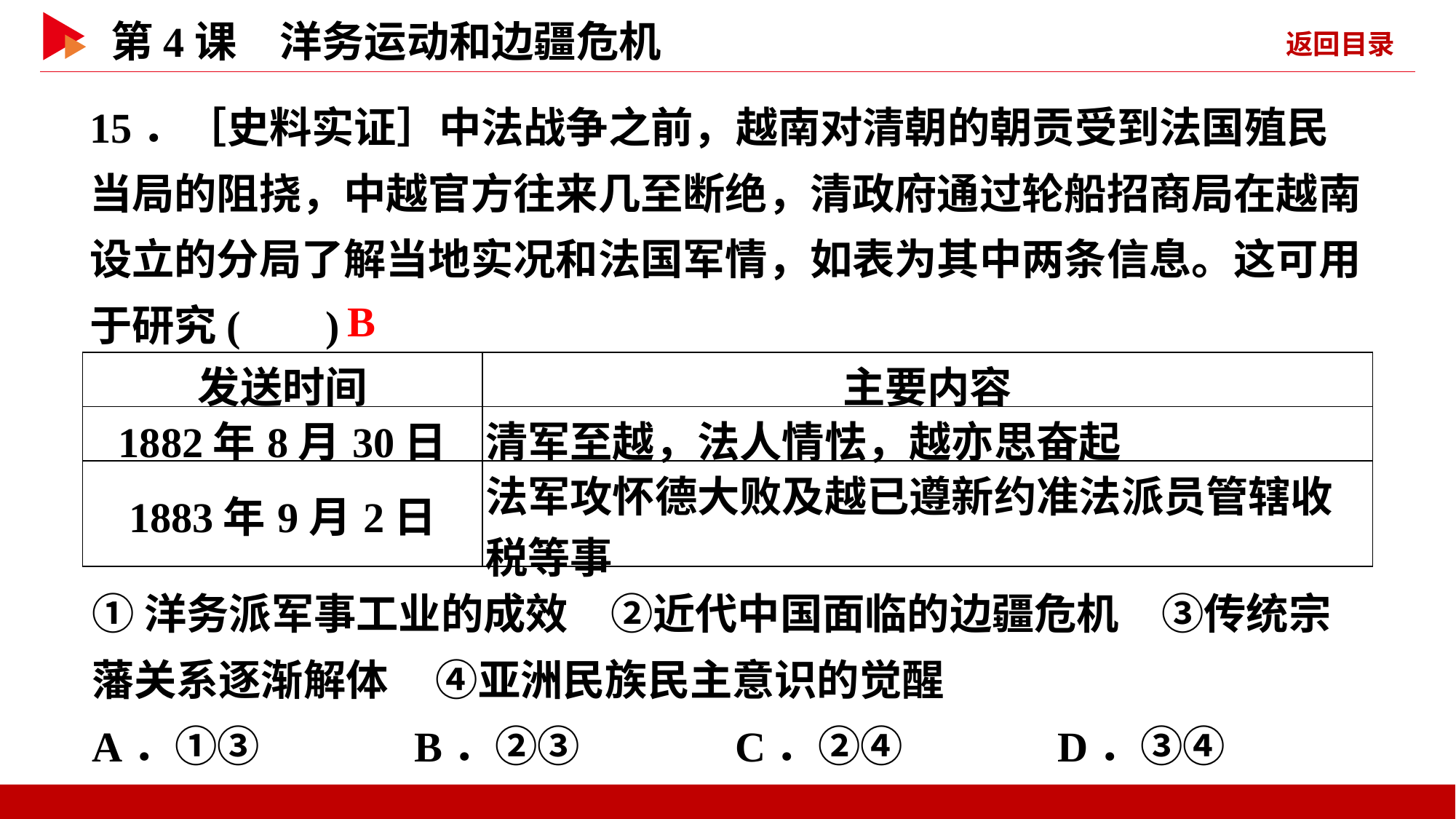

15．［史料实证］中法战争之前，越南对清朝的朝贡受到法国殖民当局的阻挠，中越官方往来几至断绝，清政府通过轮船招商局在越南设立的分局了解当地实况和法国军情，如表为其中两条信息。这可用于研究(        )
   B
| 发送时间 | 主要内容 |
| --- | --- |
| 1882年8月30日 | 清军至越，法人情怯，越亦思奋起 |
| 1883年9月2日 | 法军攻怀德大败及越已遵新约准法派员管辖收税等事 |
①洋务派军事工业的成效　②近代中国面临的边疆危机　③传统宗藩关系逐渐解体     ④亚洲民族民主意识的觉醒
A．①③               B．②③               C．②④               D．③④